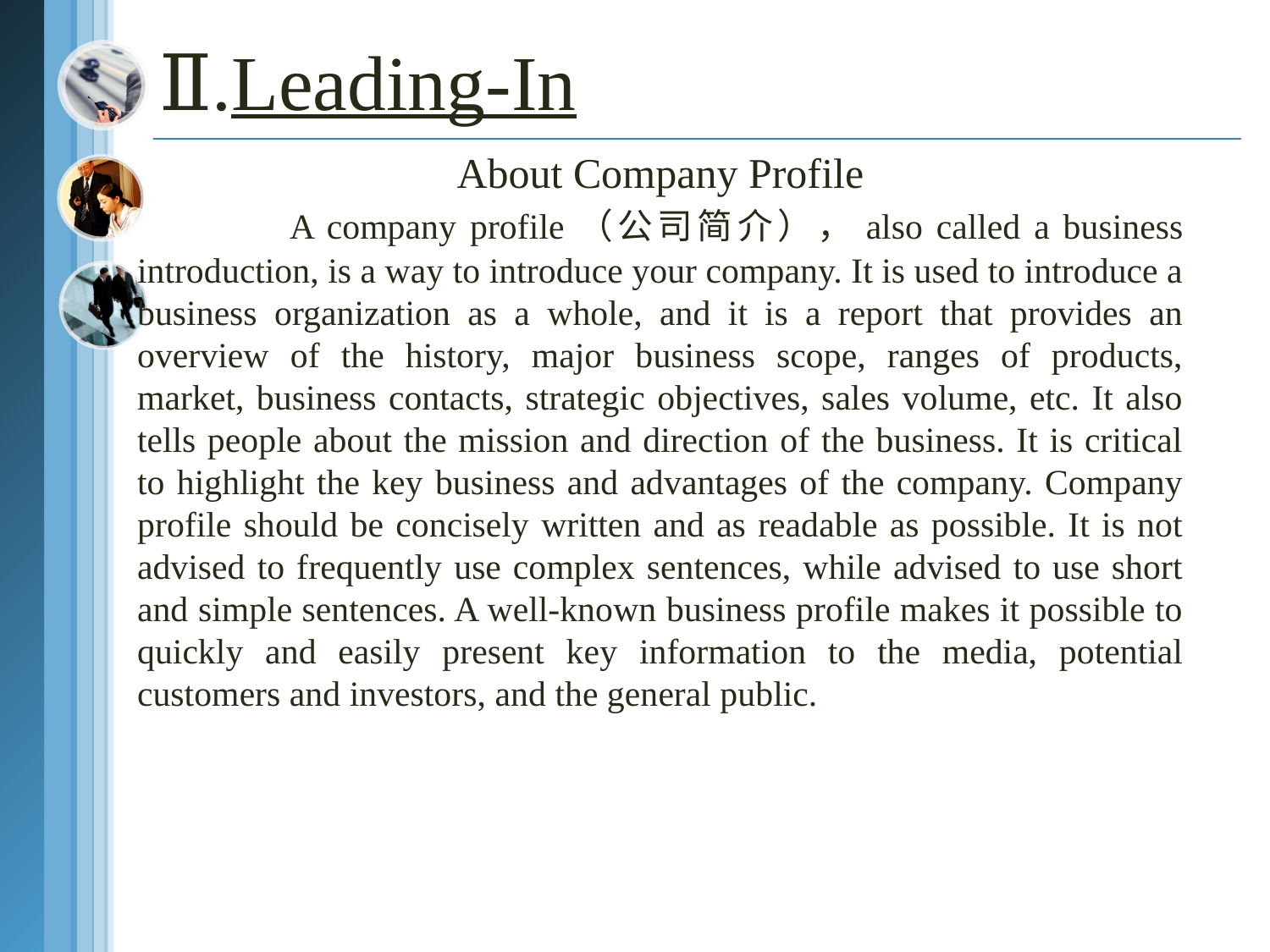

# Ⅱ.Leading-In

About Company Profile
          A company profile（公司简介），also called a business introduction, is a way to introduce your company. It is used to introduce a business organization as a whole, and it is a report that provides an overview of the history, major business scope, ranges of products, market, business contacts, strategic objectives, sales volume, etc. It also tells people about the mission and direction of the business. It is critical to highlight the key business and advantages of the company. Company profile should be concisely written and as readable as possible. It is not advised to frequently use complex sentences, while advised to use short and simple sentences. A well-known business profile makes it possible to quickly and easily present key information to the media, potential customers and investors, and the general public.